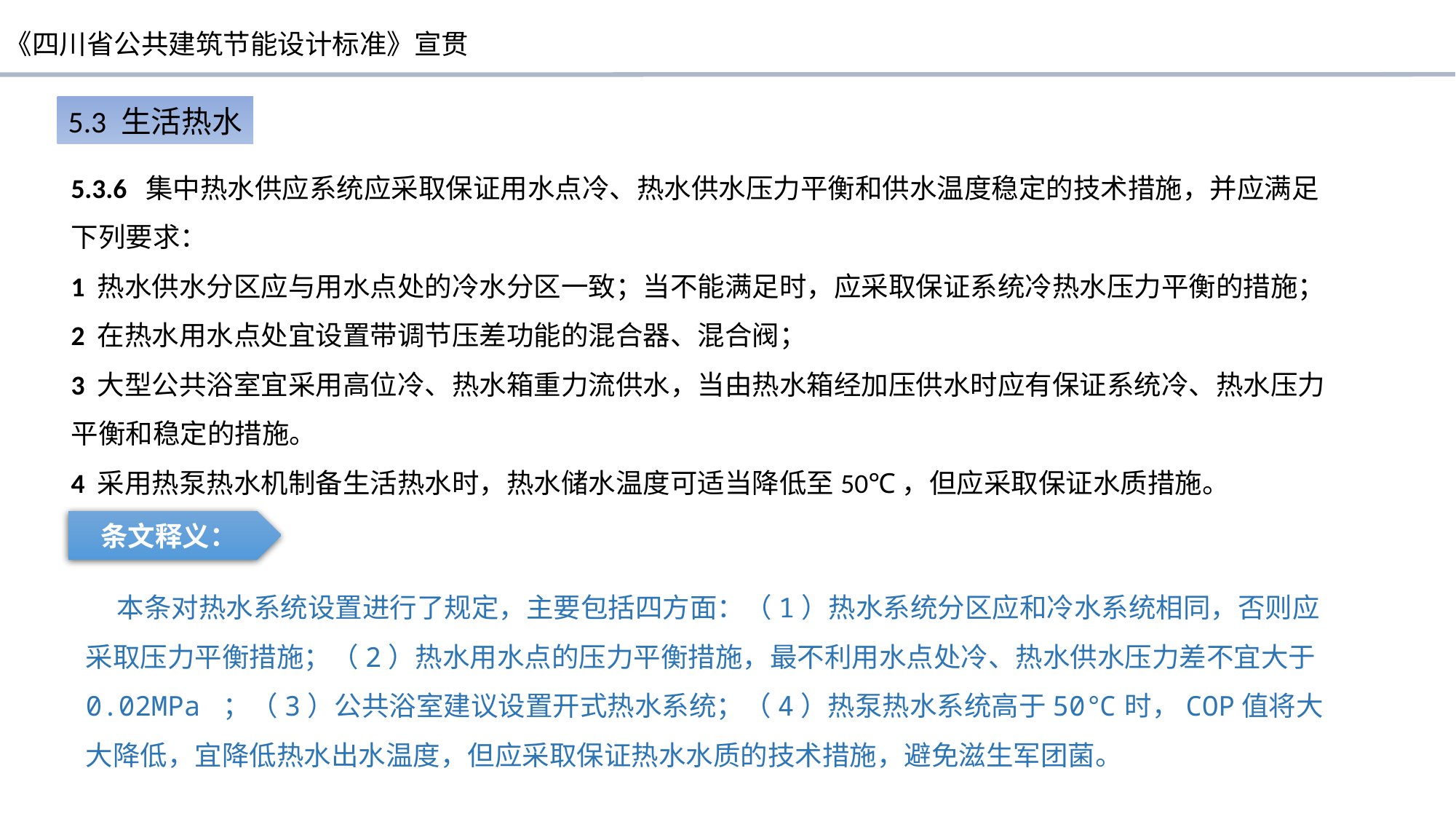

5.3 生活热水
5.3.6  集中热水供应系统应采取保证用水点冷、热水供水压力平衡和供水温度稳定的技术措施，并应满足下列要求：
1 热水供水分区应与用水点处的冷水分区一致；当不能满足时，应采取保证系统冷热水压力平衡的措施；
2 在热水用水点处宜设置带调节压差功能的混合器、混合阀；
3 大型公共浴室宜采用高位冷、热水箱重力流供水，当由热水箱经加压供水时应有保证系统冷、热水压力平衡和稳定的措施。
4 采用热泵热水机制备生活热水时，热水储水温度可适当降低至50℃，但应采取保证水质措施。
条文释义：
    本条对热水系统设置进行了规定，主要包括四方面：（1）热水系统分区应和冷水系统相同，否则应采取压力平衡措施；（2）热水用水点的压力平衡措施，最不利用水点处冷、热水供水压力差不宜大于0.02MPa ；（3）公共浴室建议设置开式热水系统；（4）热泵热水系统高于50℃时，COP值将大大降低，宜降低热水出水温度，但应采取保证热水水质的技术措施，避免滋生军团菌。